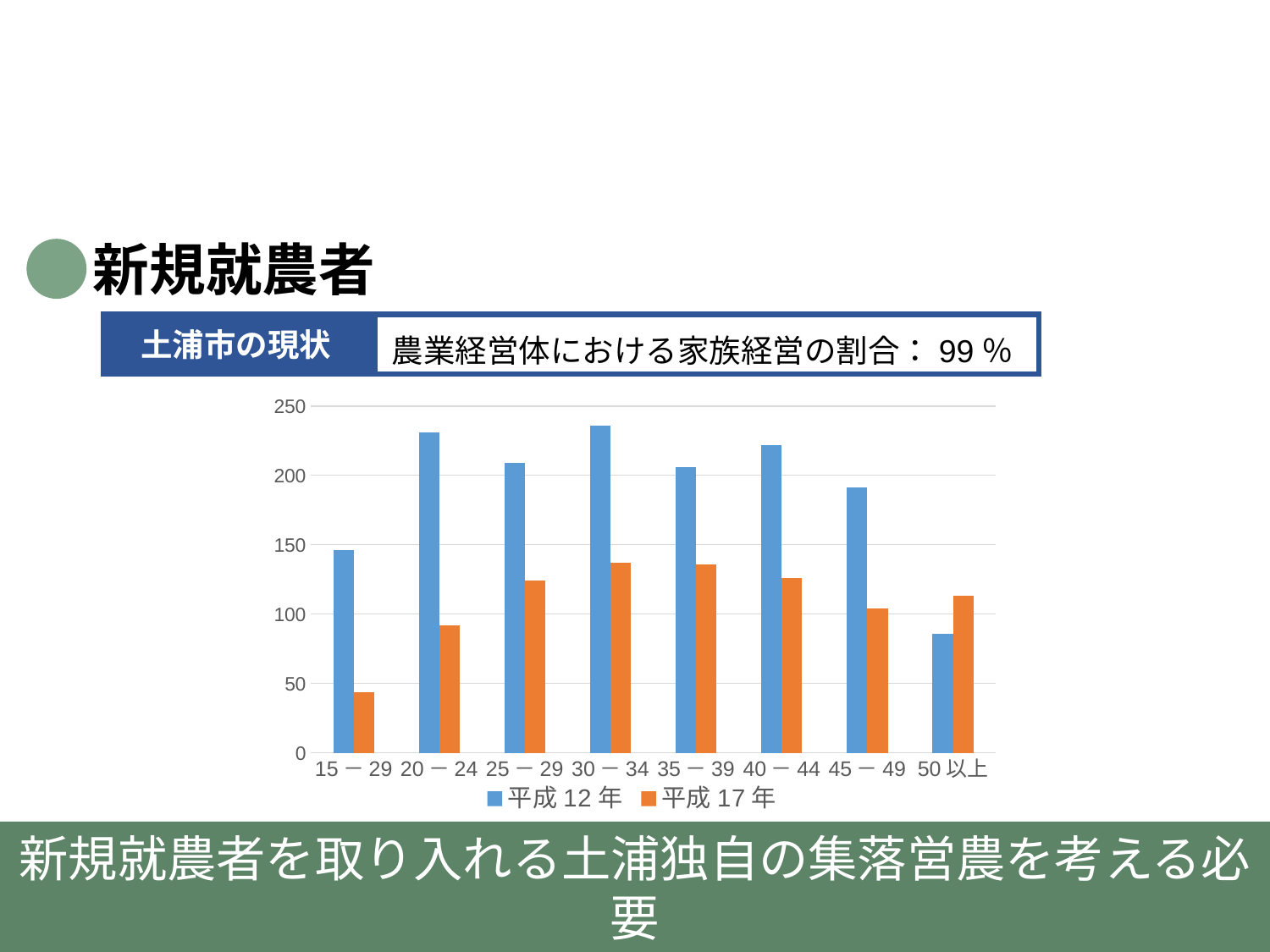

新規就農者

土浦市の現状
農業経営体における家族経営の割合：99％

### Chart

| Category | 平成12年 | 平成17年 |
|---|---|---|
| 15－29 | 146.0 | 44.0 |
| 20－24 | 231.0 | 92.0 |
| 25－29 | 209.0 | 124.0 |
| 30－34 | 236.0 | 137.0 |
| 35－39 | 206.0 | 136.0 |
| 40－44 | 222.0 | 126.0 |
| 45－49 | 191.0 | 104.0 |
| 50以上 | 86.0 | 113.0 |
新規就農者を取り入れる土浦独自の集落営農を考える必要